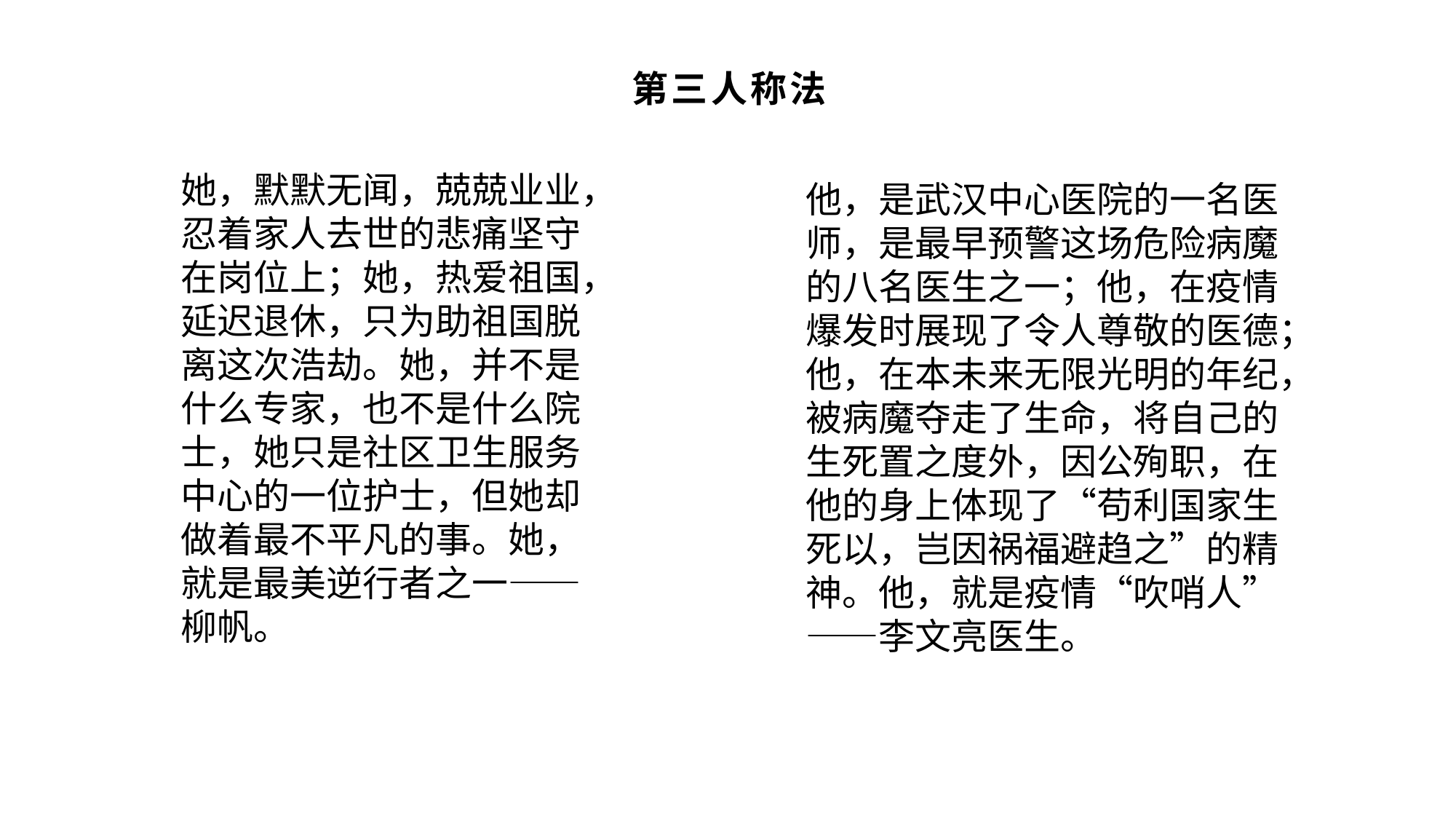

# 第三人称法
她，默默无闻，兢兢业业，忍着家人去世的悲痛坚守在岗位上；她，热爱祖国，延迟退休，只为助祖国脱离这次浩劫。她，并不是什么专家，也不是什么院士，她只是社区卫生服务中心的一位护士，但她却做着最不平凡的事。她，就是最美逆行者之一——柳帆。
他，是武汉中心医院的一名医师，是最早预警这场危险病魔的八名医生之一；他，在疫情爆发时展现了令人尊敬的医德；他，在本未来无限光明的年纪，被病魔夺走了生命，将自己的生死置之度外，因公殉职，在他的身上体现了“苟利国家生死以，岂因祸福避趋之”的精神。他，就是疫情“吹哨人”——李文亮医生。